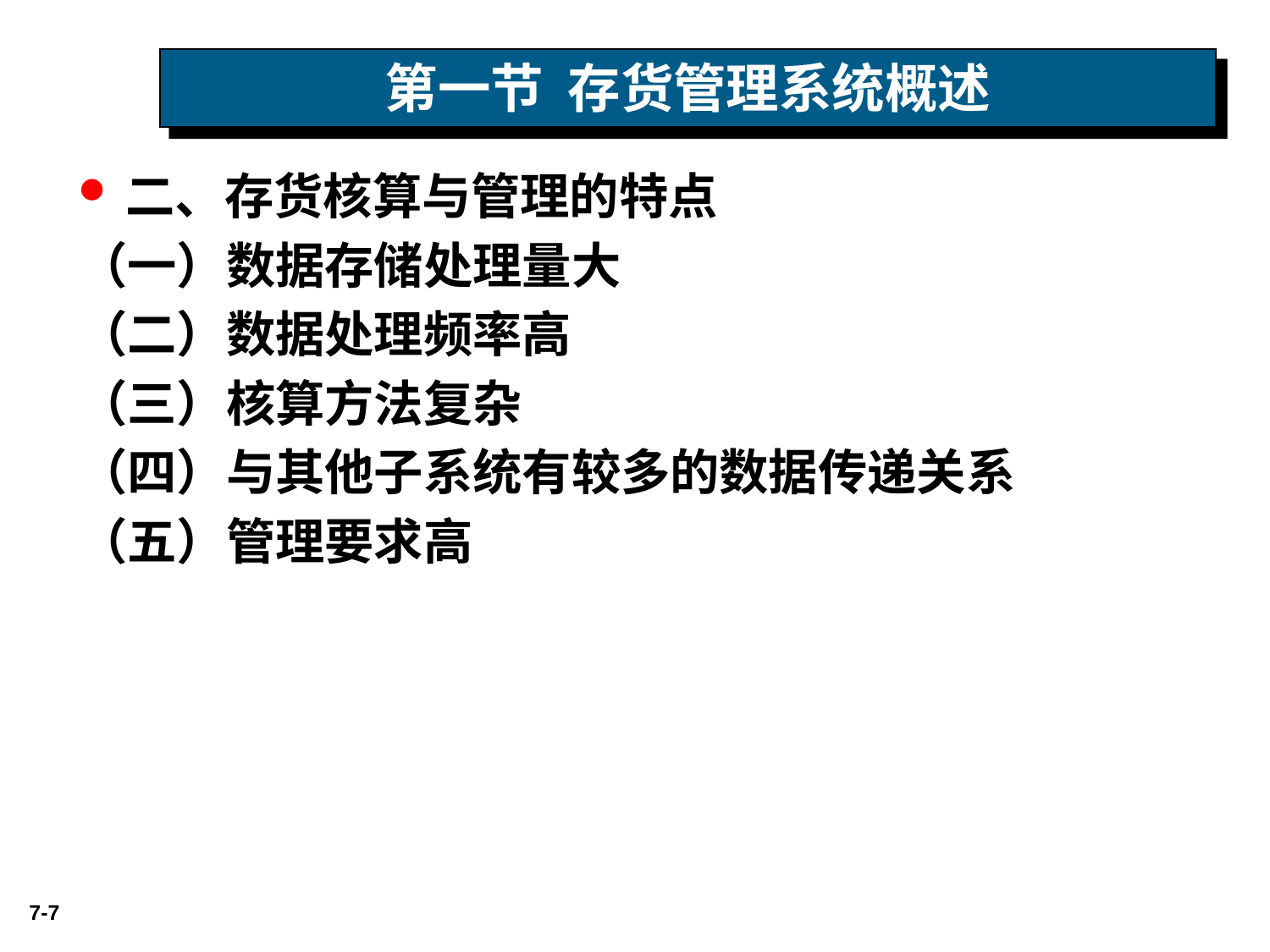

# 第一节  存货管理系统概述
二、存货核算与管理的特点
（一）数据存储处理量大
（二）数据处理频率高
（三）核算方法复杂
（四）与其他子系统有较多的数据传递关系
（五）管理要求高